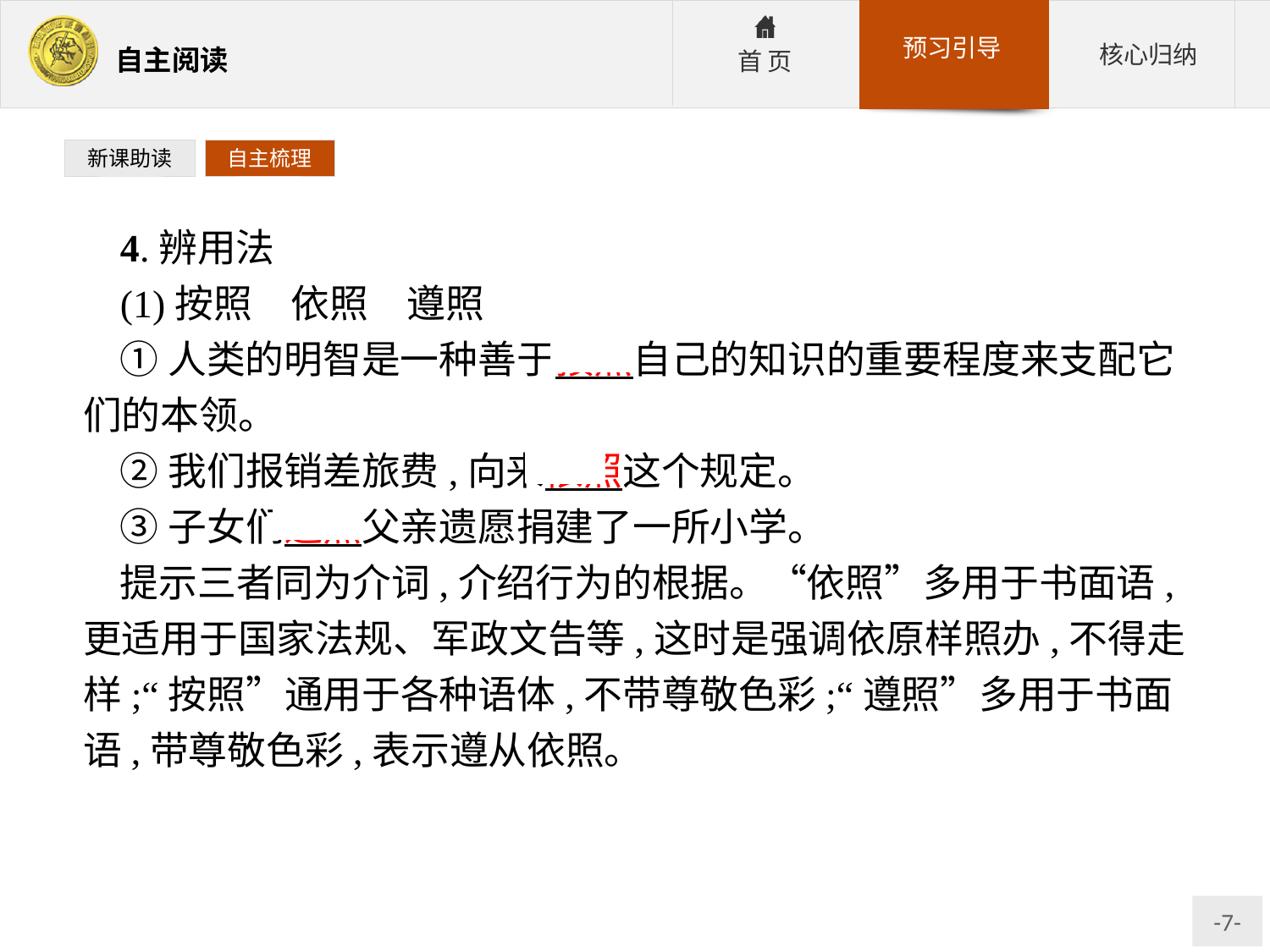

新课助读
自主梳理
4.辨用法
(1)按照　依照　遵照
①人类的明智是一种善于按照自己的知识的重要程度来支配它们的本领。
②我们报销差旅费,向来依照这个规定。
③子女们遵照父亲遗愿捐建了一所小学。
提示三者同为介词,介绍行为的根据。“依照”多用于书面语,更适用于国家法规、军政文告等,这时是强调依原样照办,不得走样;“按照”通用于各种语体,不带尊敬色彩;“遵照”多用于书面语,带尊敬色彩,表示遵从依照。